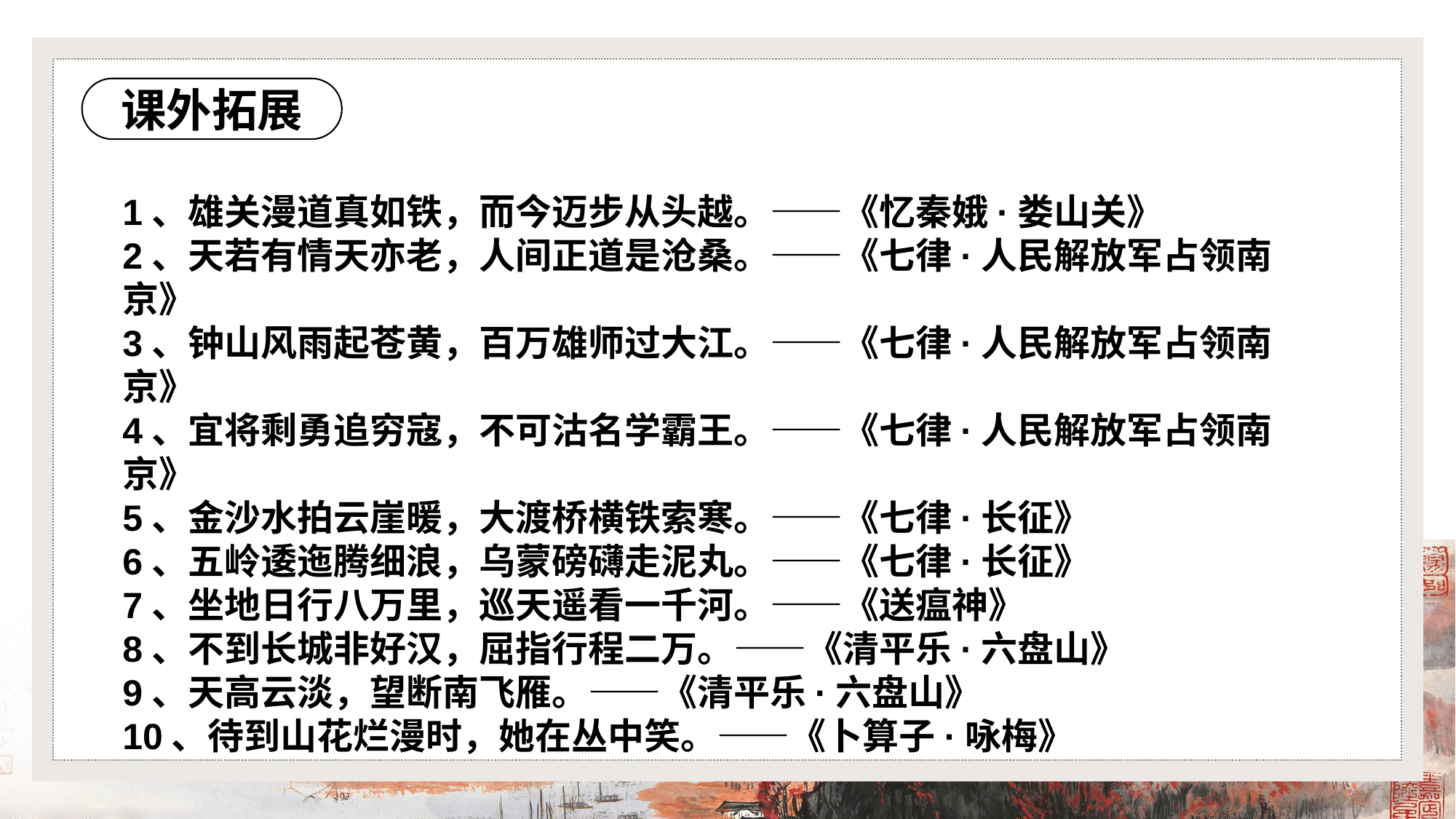

课外拓展

1、雄关漫道真如铁，而今迈步从头越。——《忆秦娥·娄山关》
2、天若有情天亦老，人间正道是沧桑。——《七律·人民解放军占领南京》
3、钟山风雨起苍黄，百万雄师过大江。——《七律·人民解放军占领南京》
4、宜将剩勇追穷寇，不可沽名学霸王。——《七律·人民解放军占领南京》
5、金沙水拍云崖暖，大渡桥横铁索寒。——《七律·长征》
6、五岭逶迤腾细浪，乌蒙磅礴走泥丸。——《七律·长征》
7、坐地日行八万里，巡天遥看一千河。——《送瘟神》
8、不到长城非好汉，屈指行程二万。——《清平乐·六盘山》
9、天高云淡，望断南飞雁。——《清平乐·六盘山》
10、待到山花烂漫时，她在丛中笑。——《卜算子·咏梅》